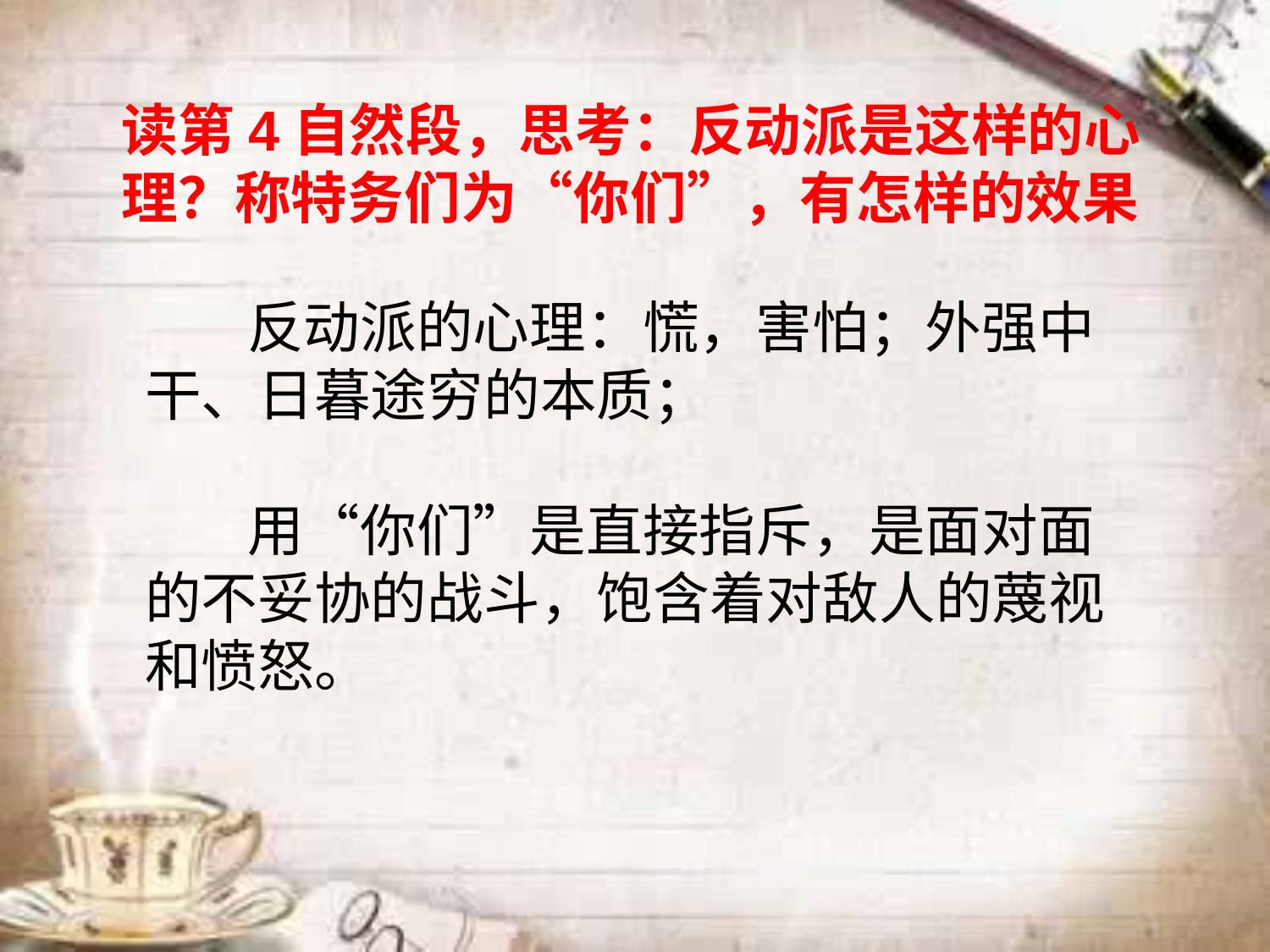

读第4自然段，思考：反动派是这样的心理？称特务们为“你们”，有怎样的效果
       反动派的心理：慌，害怕；外强中干、日暮途穷的本质；

       用“你们”是直接指斥，是面对面的不妥协的战斗，饱含着对敌人的蔑视和愤怒。